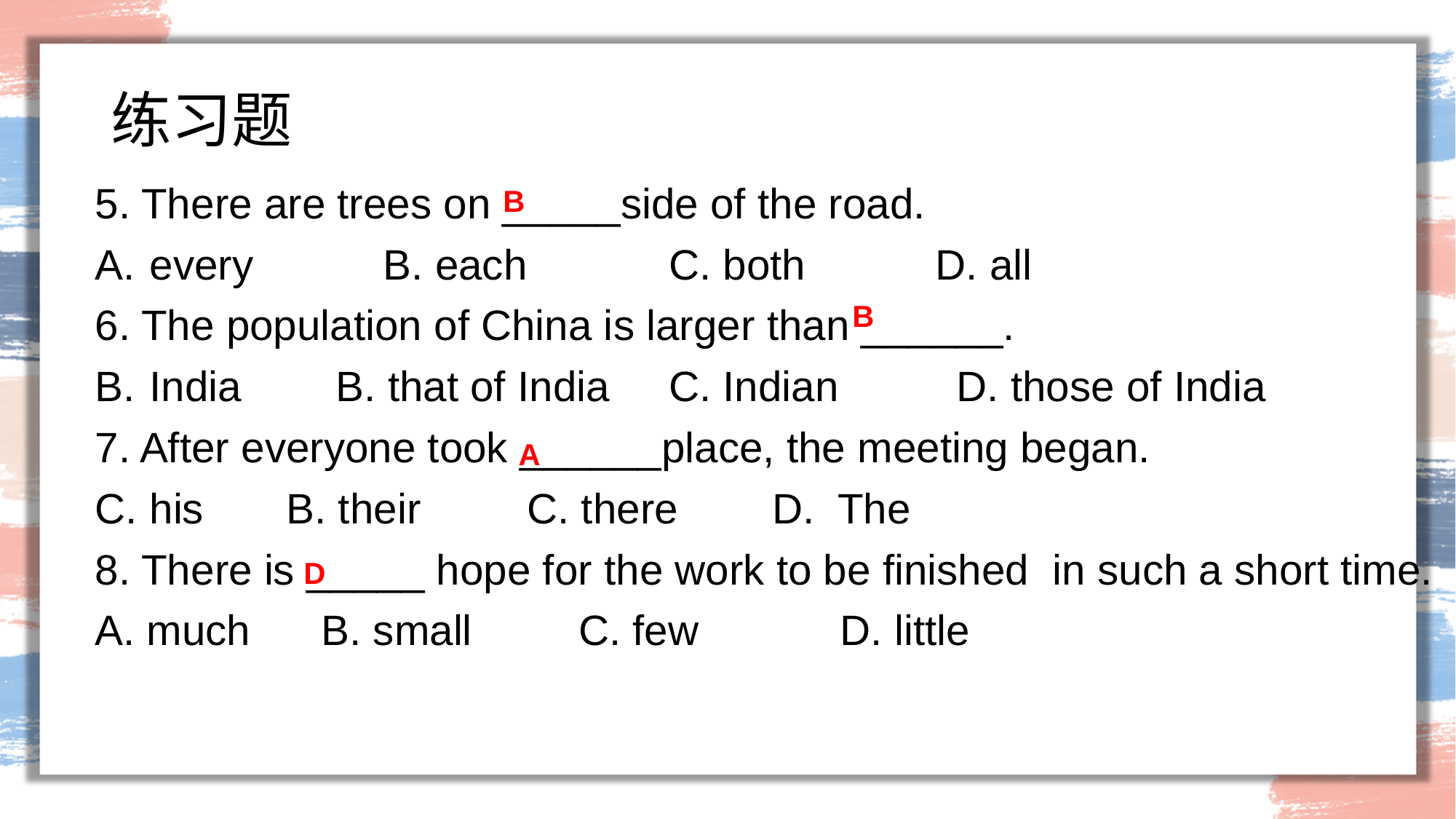

# 练习题
5. There are trees on _____side of the road.
every           B. each            C. both           D. all
6. The population of China is larger than ______.
India        B. that of India     C. Indian          D. those of India
7. After everyone took ______place, the meeting began.
his       B. their         C. there        D.  The
8. There is _____ hope for the work to be finished  in such a short time.
A. much      B. small         C. few            D. little
B
B
A
D